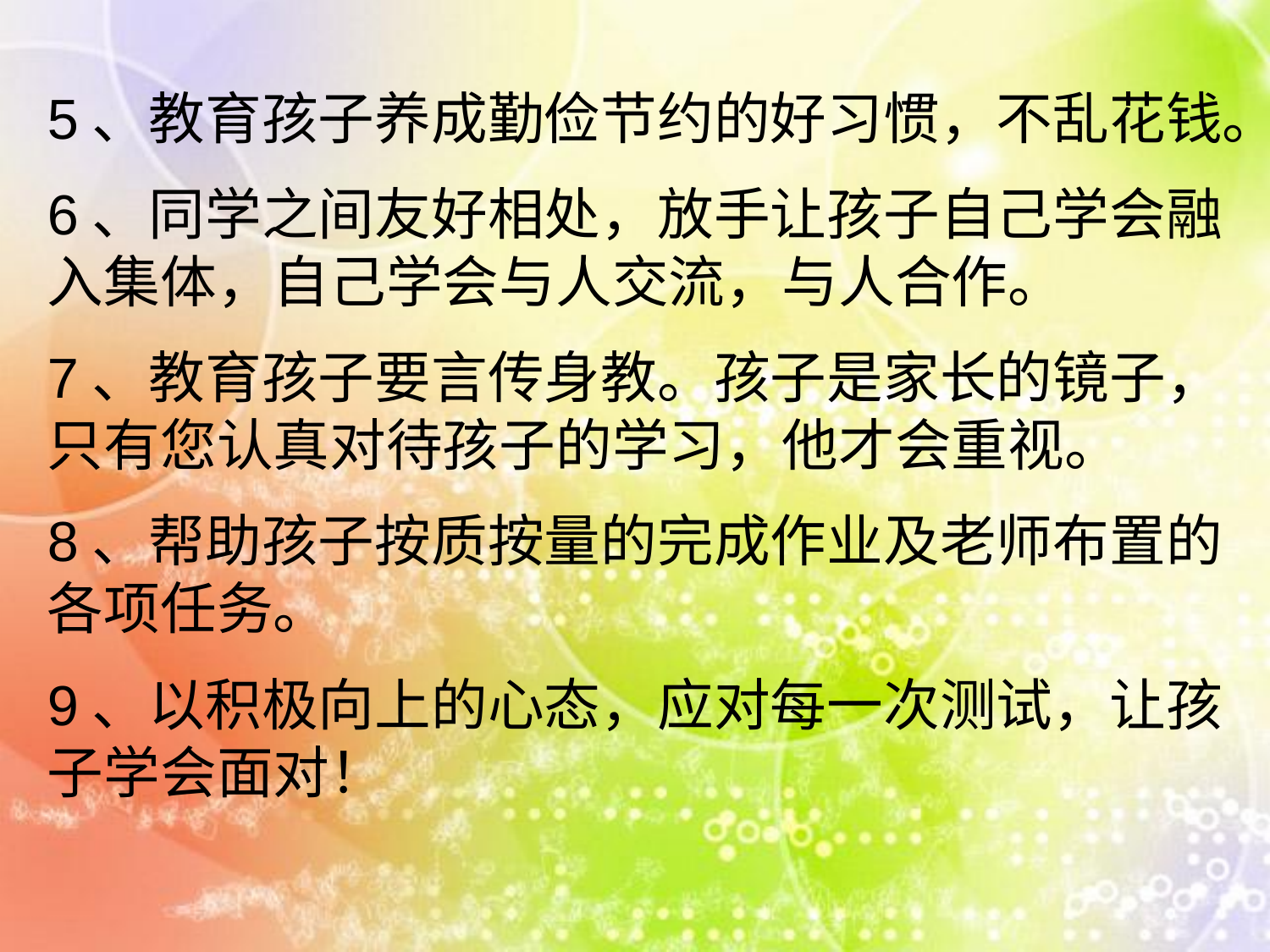

5、教育孩子养成勤俭节约的好习惯，不乱花钱。
6、同学之间友好相处，放手让孩子自己学会融入集体，自己学会与人交流，与人合作。
7、教育孩子要言传身教。孩子是家长的镜子，只有您认真对待孩子的学习，他才会重视。
8、帮助孩子按质按量的完成作业及老师布置的各项任务。
9、以积极向上的心态，应对每一次测试，让孩子学会面对！